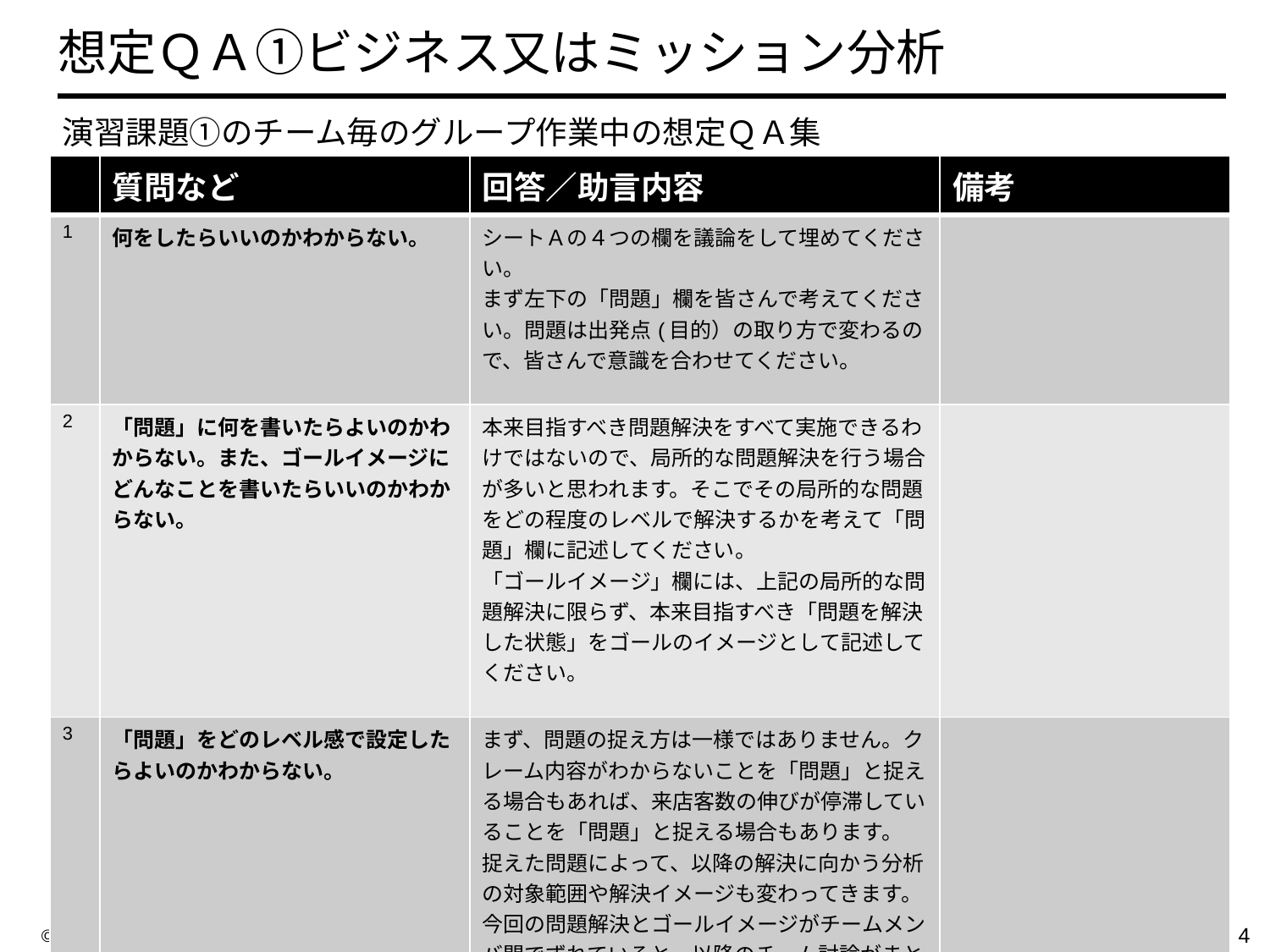

# 想定ＱＡ①ビジネス又はミッション分析
　演習課題①のチーム毎のグループ作業中の想定ＱＡ集

|  | 質問など | 回答／助言内容 | 備考 |
| --- | --- | --- | --- |
| 1 | 何をしたらいいのかわからない。 | シートＡの４つの欄を議論をして埋めてください。 まず左下の「問題」欄を皆さんで考えてください。問題は出発点(目的）の取り方で変わるので、皆さんで意識を合わせてください。 |  |
| 2 | 「問題」に何を書いたらよいのかわからない。また、ゴールイメージにどんなことを書いたらいいのかわからない。 | 本来目指すべき問題解決をすべて実施できるわけではないので、局所的な問題解決を行う場合が多いと思われます。そこでその局所的な問題をどの程度のレベルで解決するかを考えて「問題」欄に記述してください。 「ゴールイメージ」欄には、上記の局所的な問題解決に限らず、本来目指すべき「問題を解決した状態」をゴールのイメージとして記述してください。 |  |
| 3 | 「問題」をどのレベル感で設定したらよいのかわからない。 | まず、問題の捉え方は一様ではありません。クレーム内容がわからないことを「問題」と捉える場合もあれば、来店客数の伸びが停滞していることを「問題」と捉える場合もあります。 捉えた問題によって、以降の解決に向かう分析の対象範囲や解決イメージも変わってきます。 今回の問題解決とゴールイメージがチームメンバ間でずれていると、以降のチーム討論がまとまっていかなくなる恐れがあるので、意識合わせをしっかりしてください。 |  |